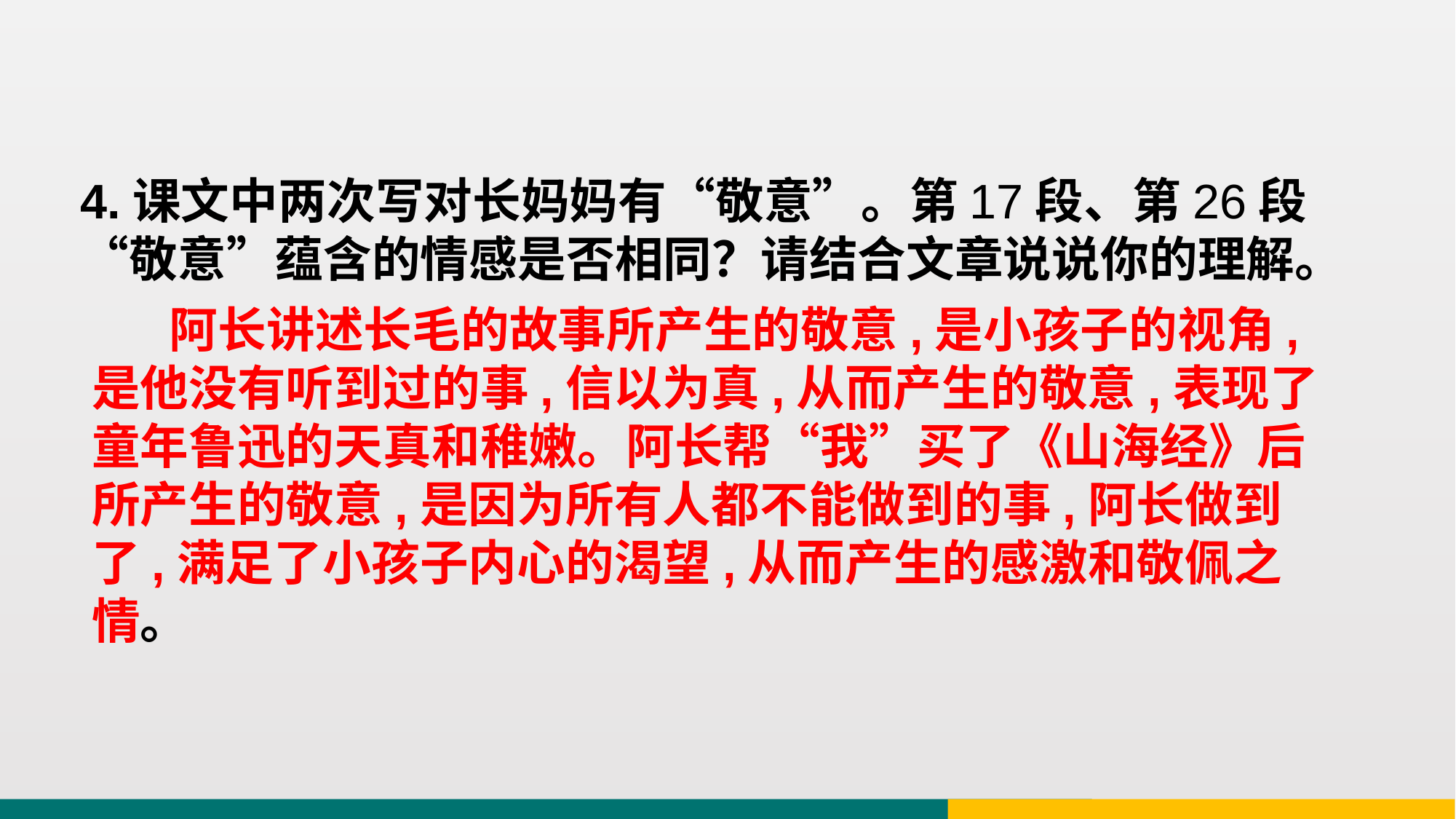

4.课文中两次写对长妈妈有“敬意”。第17段、第26段“敬意”蕴含的情感是否相同？请结合文章说说你的理解。
       阿长讲述长毛的故事所产生的敬意,是小孩子的视角,是他没有听到过的事,信以为真,从而产生的敬意,表现了童年鲁迅的天真和稚嫩。阿长帮“我”买了《山海经》后所产生的敬意,是因为所有人都不能做到的事,阿长做到了,满足了小孩子内心的渴望,从而产生的感激和敬佩之情。